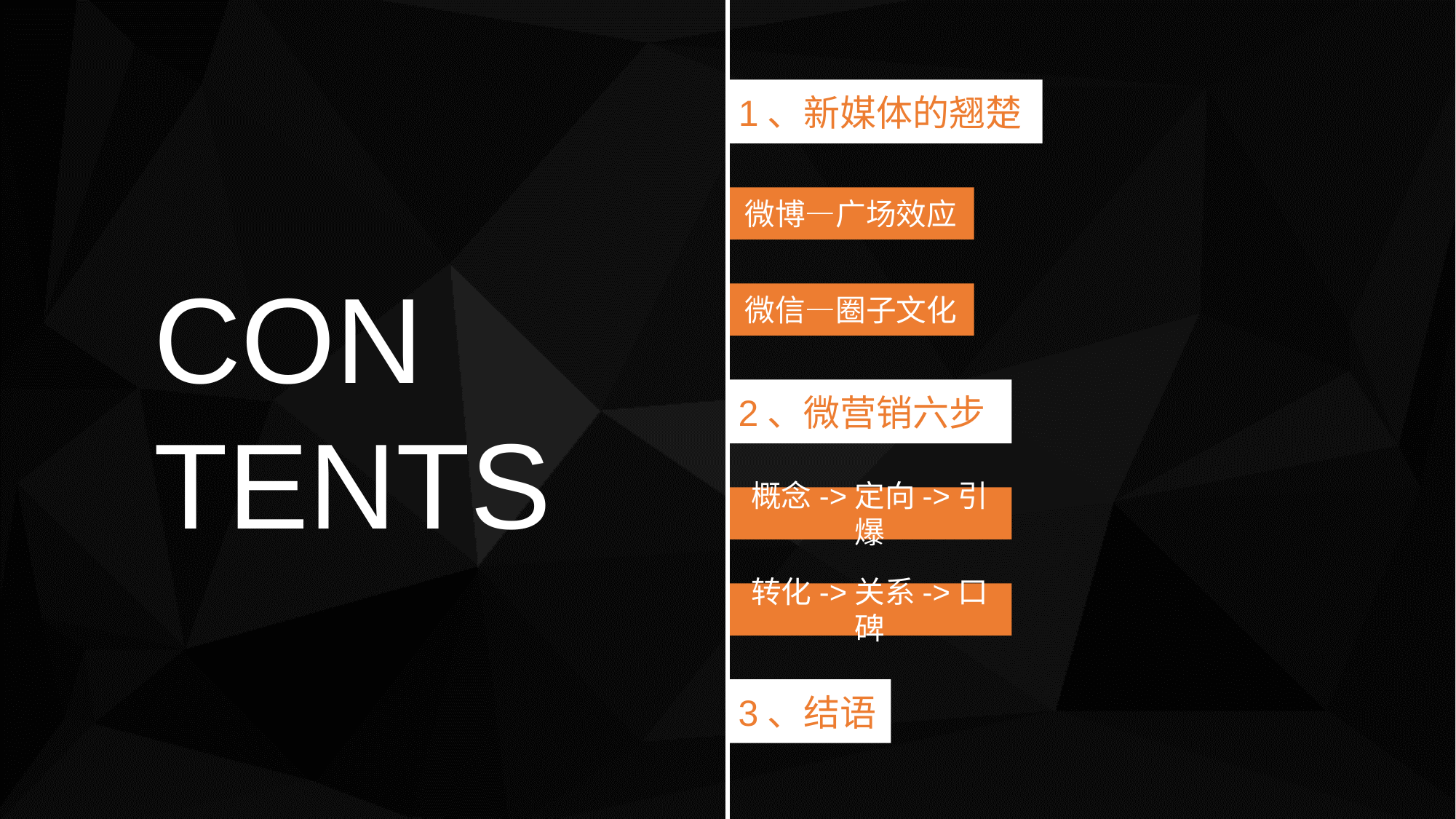

1、新媒体的翘楚
微博—广场效应
CON
TENTS
微信—圈子文化
2、微营销六步
概念->定向->引爆
转化->关系->口碑
3、结语